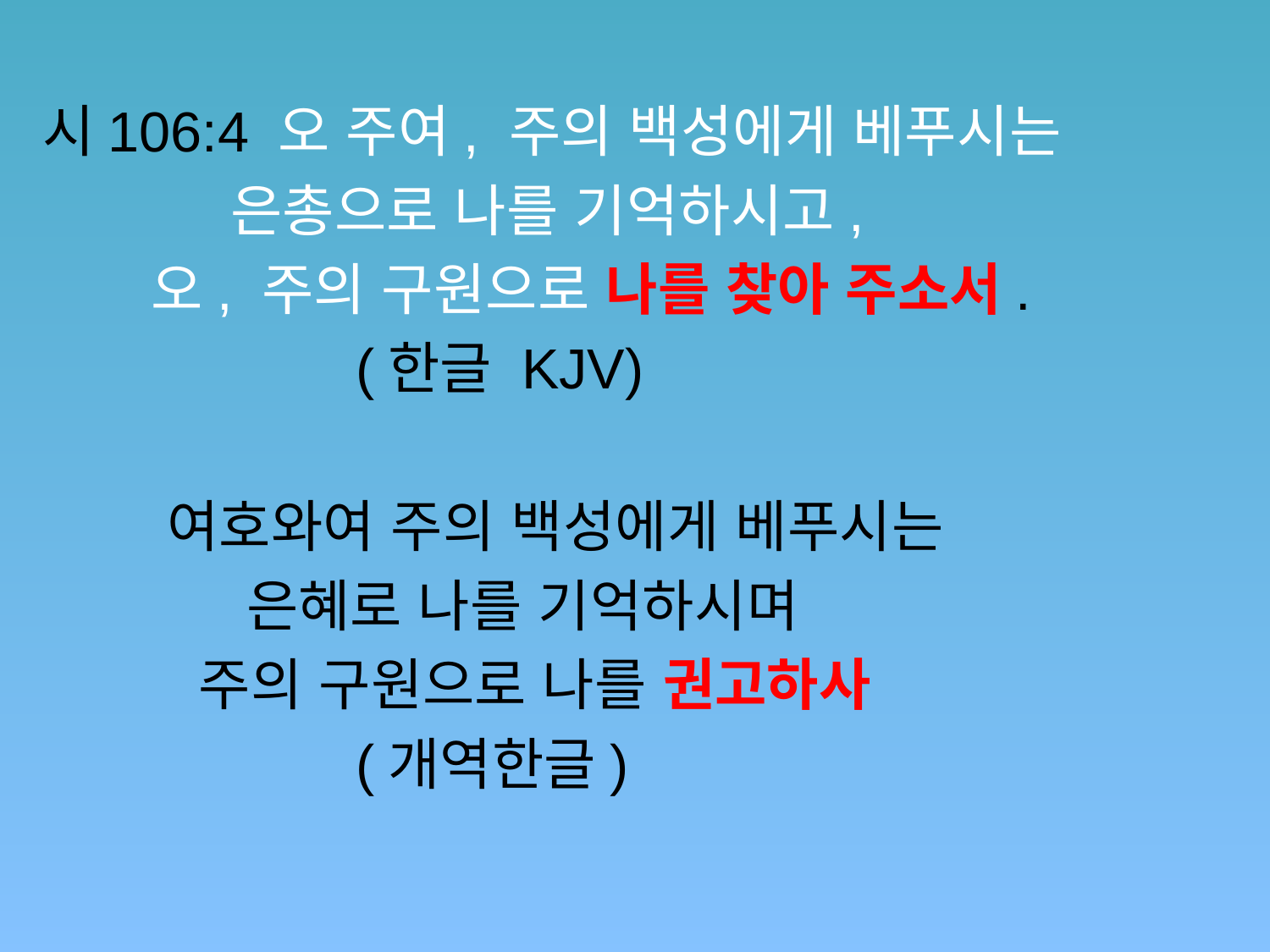

#
시106:4 오 주여, 주의 백성에게 베푸시는
           은총으로 나를 기억하시고,
      오, 주의 구원으로 나를 찾아 주소서.
                    (한글 KJV)

       여호와여 주의 백성에게 베푸시는
            은혜로 나를 기억하시며
         주의 구원으로 나를 권고하사
                    (개역한글)